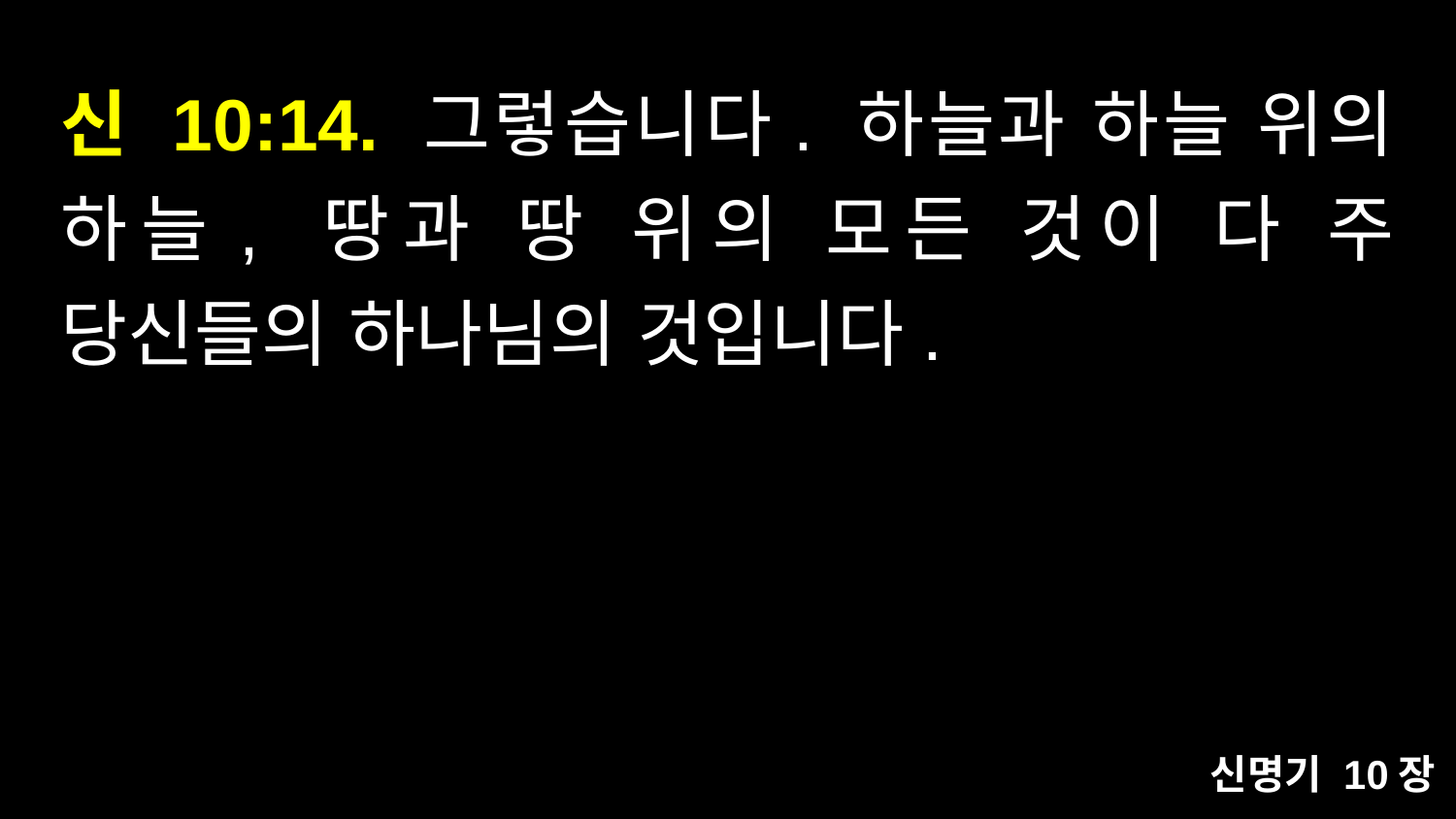

# 신 10:14. 그렇습니다. 하늘과 하늘 위의 하늘, 땅과 땅 위의 모든 것이 다 주 당신들의 하나님의 것입니다.
신명기 10장